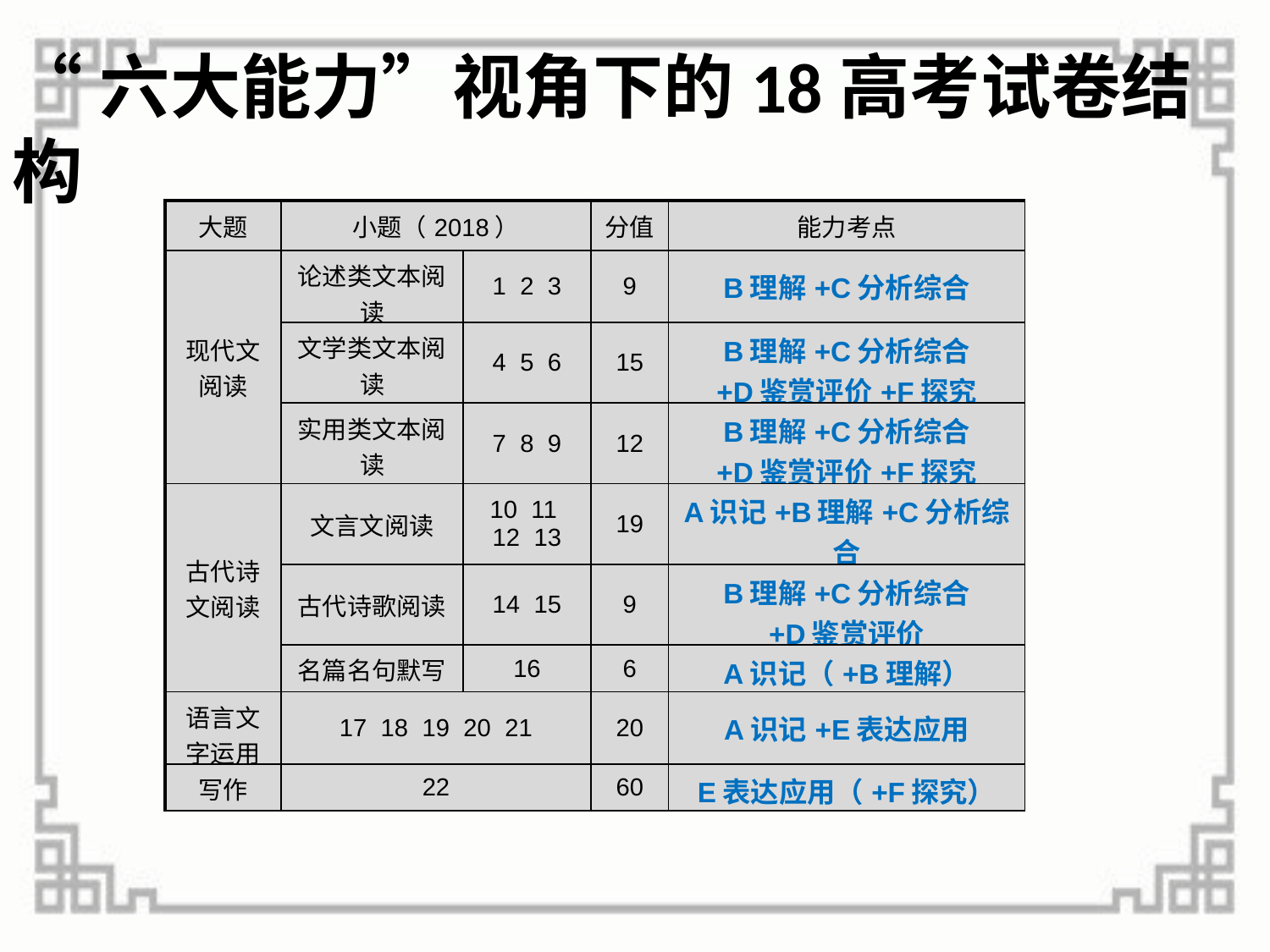

“六大能力”视角下的18高考试卷结构
#
| 大题 | 小题（2018） |  | 分值 | 能力考点 |
| --- | --- | --- | --- | --- |
| 现代文阅读 | 论述类文本阅读 | 1 2 3 | 9 | B理解+C分析综合 |
|  | 文学类文本阅读 | 4 5 6 | 15 | B理解+C分析综合 +D鉴赏评价+F探究 |
|  | 实用类文本阅读 | 7 8 9 | 12 | B理解+C分析综合 +D鉴赏评价+F探究 |
| 古代诗文阅读 | 文言文阅读 | 10 11 12 13 | 19 | A识记+B理解+C分析综合 |
|  | 古代诗歌阅读 | 14 15 | 9 | B理解+C分析综合 +D鉴赏评价 |
|  | 名篇名句默写 | 16 | 6 | A识记（+B理解） |
| 语言文字运用 | 17 18 19 20 21 |  | 20 | A识记+E表达应用 |
| 写作 | 22 |  | 60 | E表达应用（+F探究） |